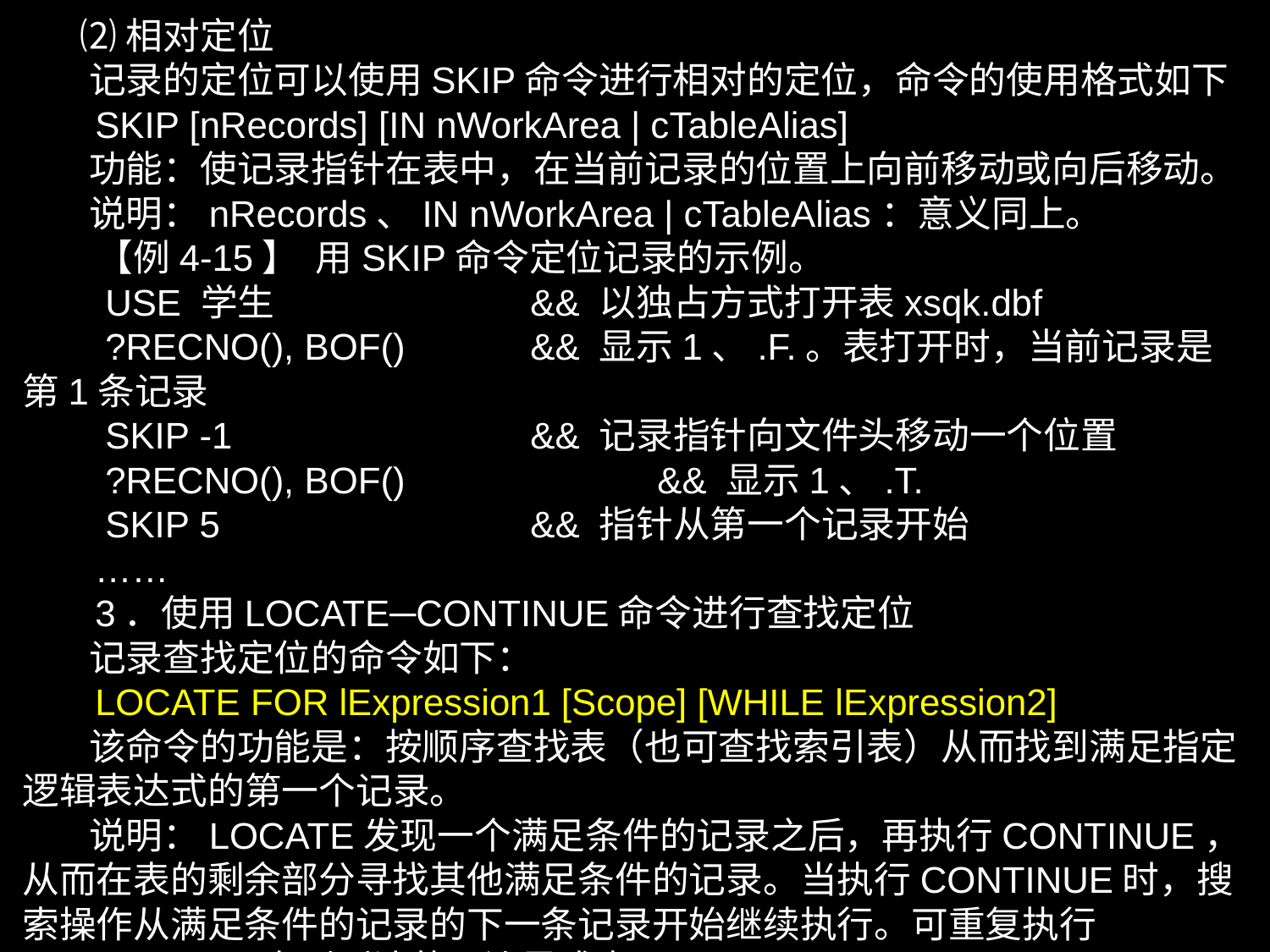

⑵相对定位
       记录的定位可以使用SKIP命令进行相对的定位，命令的使用格式如下
       SKIP [nRecords] [IN nWorkArea | cTableAlias]
       功能：使记录指针在表中，在当前记录的位置上向前移动或向后移动。
       说明：nRecords、IN nWorkArea | cTableAlias：意义同上。
　　【例4-15】  用SKIP命令定位记录的示例。
　　USE 学生			&& 以独占方式打开表xsqk.dbf
　　?RECNO(), BOF()	&& 显示1、.F.。表打开时，当前记录是第1条记录
　　SKIP -1			&& 记录指针向文件头移动一个位置
　　?RECNO(), BOF()		&& 显示1、.T.
　　SKIP 5			&& 指针从第一个记录开始
       ……
       3．使用LOCATE─CONTINUE命令进行查找定位
       记录查找定位的命令如下：
       LOCATE FOR lExpression1 [Scope] [WHILE lExpression2]
       该命令的功能是：按顺序查找表（也可查找索引表）从而找到满足指定逻辑表达式的第一个记录。
       说明：LOCATE发现一个满足条件的记录之后，再执行CONTINUE，从而在表的剩余部分寻找其他满足条件的记录。当执行CONTINUE时，搜索操作从满足条件的记录的下一条记录开始继续执行。可重复执行CONTINUE，直到到达范围边界或表尾。